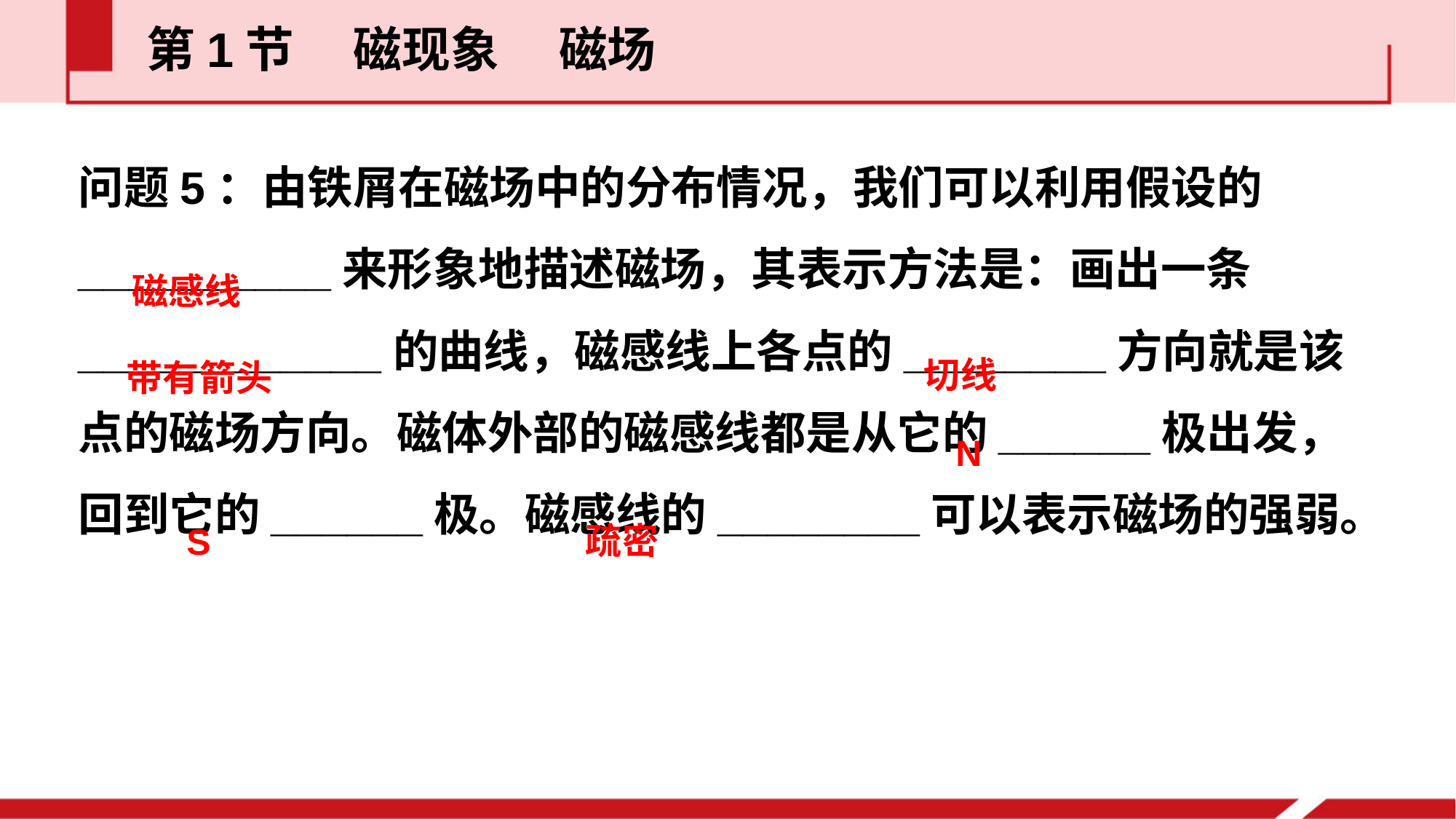

第1节  磁现象  磁场
问题5：由铁屑在磁场中的分布情况，我们可以利用假设的__________来形象地描述磁场，其表示方法是：画出一条____________的曲线，磁感线上各点的________方向就是该点的磁场方向。磁体外部的磁感线都是从它的______极出发，回到它的______极。磁感线的________可以表示磁场的强弱。
磁感线
切线
带有箭头
N
疏密
S